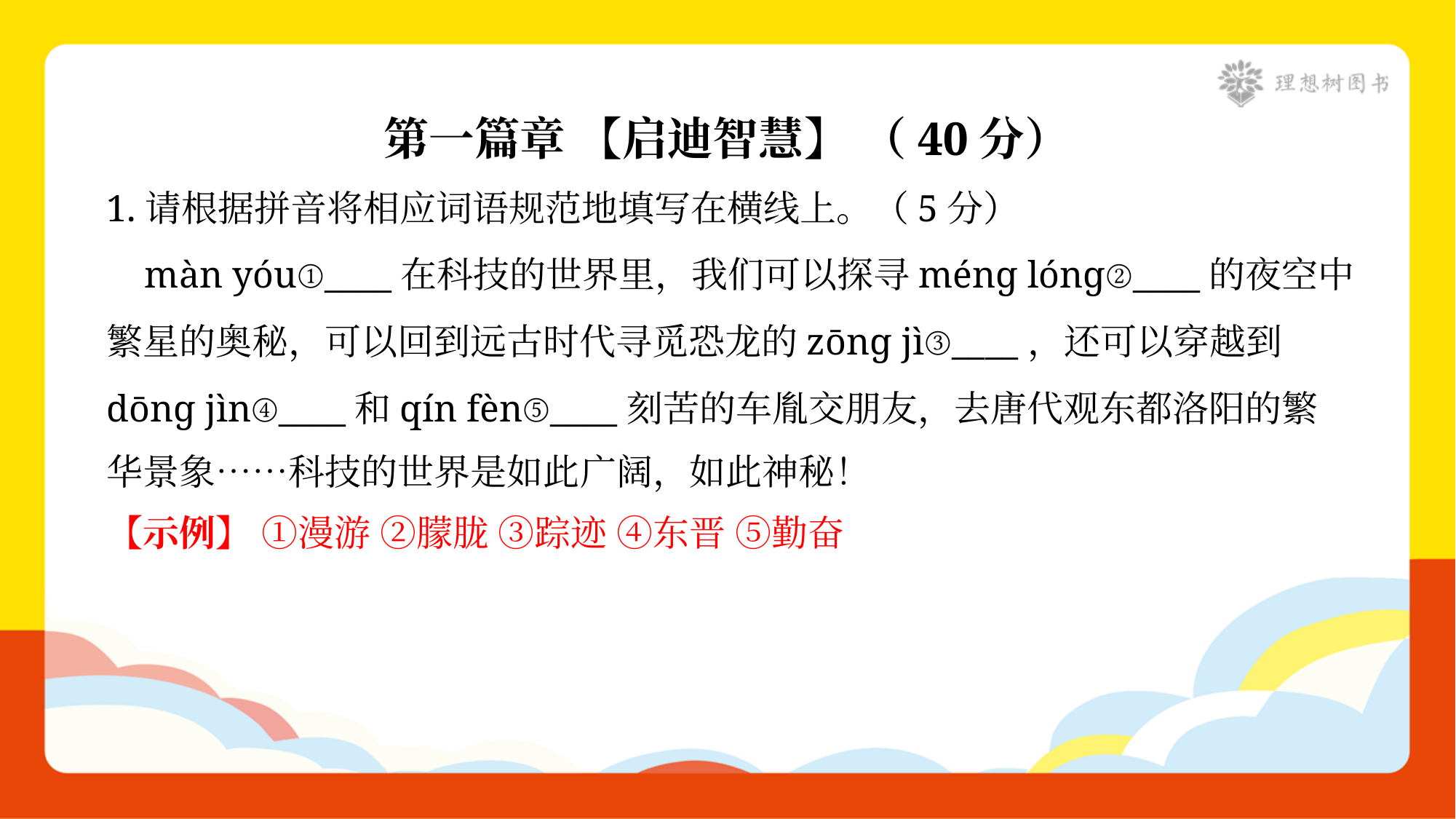

第一篇章 【启迪智慧】 （40分）
1.请根据拼音将相应词语规范地填写在横线上。（5分）
    màn yóu①____在科技的世界里，我们可以探寻ménɡ lónɡ②____的夜空中
繁星的奥秘，可以回到远古时代寻觅恐龙的zōnɡ jì③____，还可以穿越到
dōnɡ jìn④____和qín fèn⑤____刻苦的车胤交朋友，去唐代观东都洛阳的繁
华景象……科技的世界是如此广阔，如此神秘！
【示例】 ①漫游 ②朦胧 ③踪迹 ④东晋 ⑤勤奋